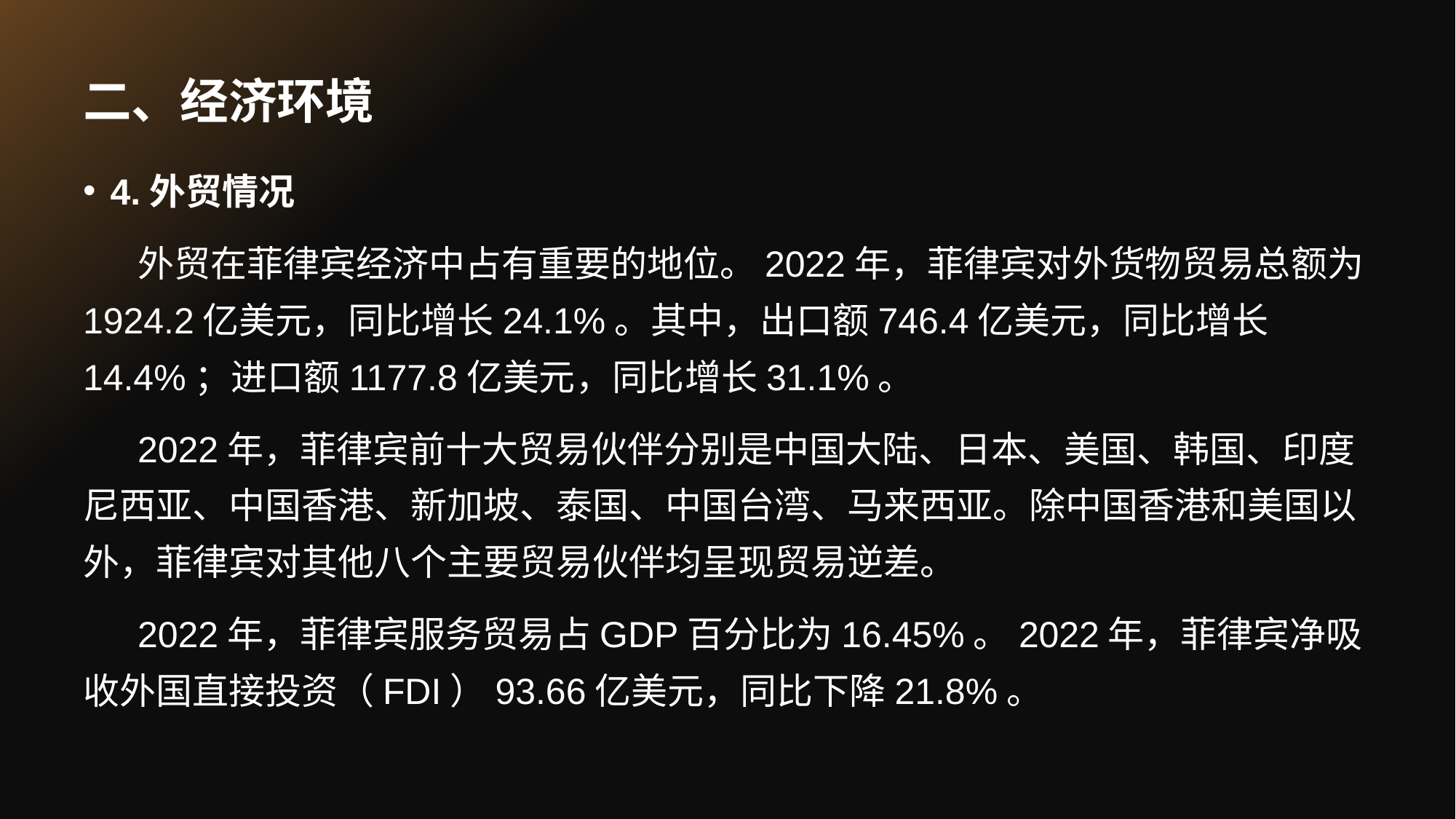

# 二、经济环境
4.外贸情况
外贸在菲律宾经济中占有重要的地位。2022年，菲律宾对外货物贸易总额为1924.2亿美元，同比增长24.1%。其中，出口额746.4亿美元，同比增长14.4%；进口额1177.8亿美元，同比增长31.1%。
2022年，菲律宾前十大贸易伙伴分别是中国大陆、日本、美国、韩国、印度尼西亚、中国香港、新加坡、泰国、中国台湾、马来西亚。除中国香港和美国以外，菲律宾对其他八个主要贸易伙伴均呈现贸易逆差。
2022年，菲律宾服务贸易占GDP百分比为16.45%。2022年，菲律宾净吸收外国直接投资（FDI）93.66亿美元，同比下降21.8%。